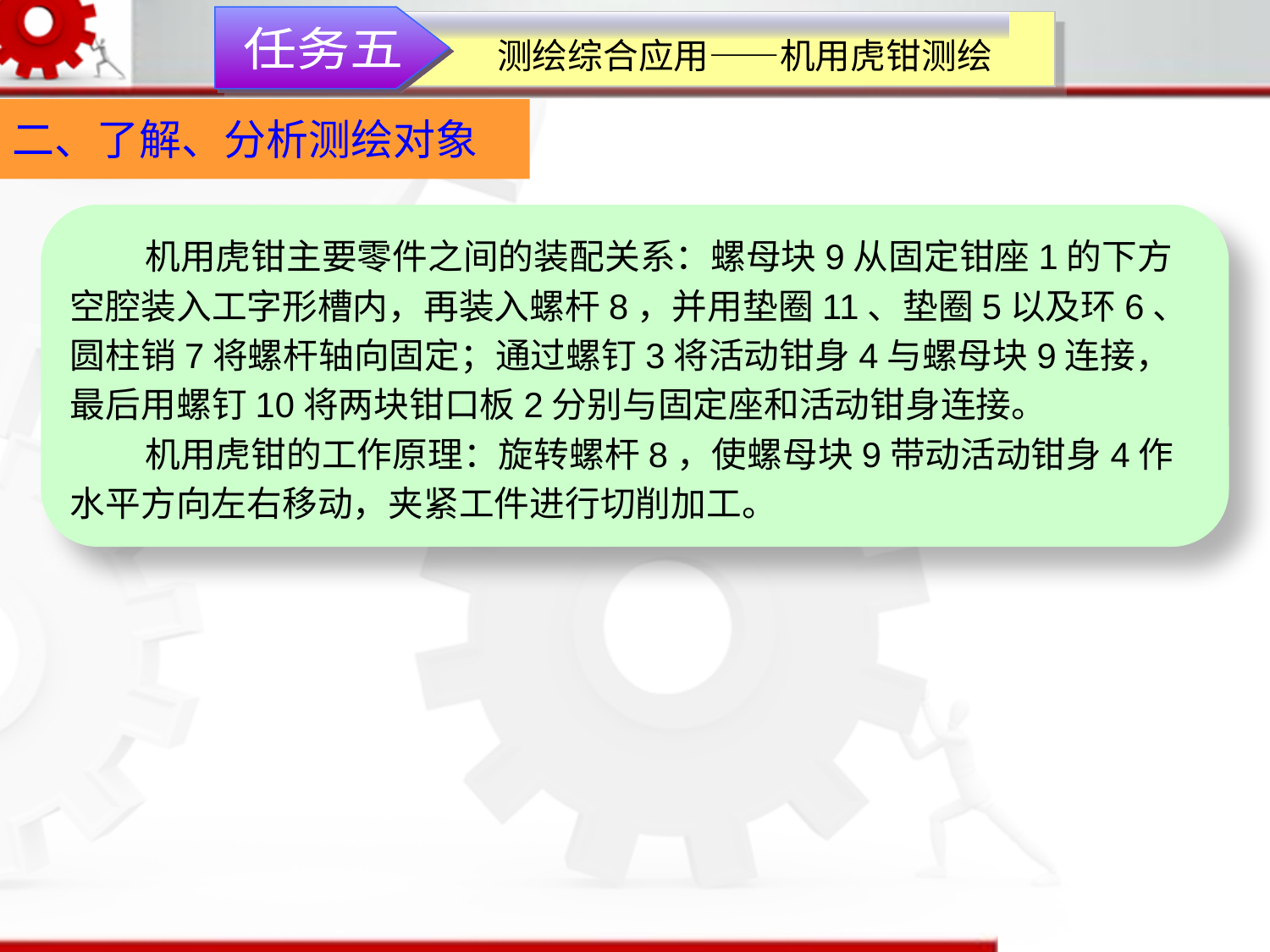

任务五
测绘综合应用——机用虎钳测绘
二、了解、分析测绘对象
机用虎钳主要零件之间的装配关系：螺母块9从固定钳座1的下方空腔装入工字形槽内，再装入螺杆8，并用垫圈11、垫圈5以及环6、圆柱销7将螺杆轴向固定；通过螺钉3将活动钳身4与螺母块9连接，最后用螺钉10将两块钳口板2分别与固定座和活动钳身连接。
机用虎钳的工作原理：旋转螺杆8，使螺母块9带动活动钳身4作水平方向左右移动，夹紧工件进行切削加工。